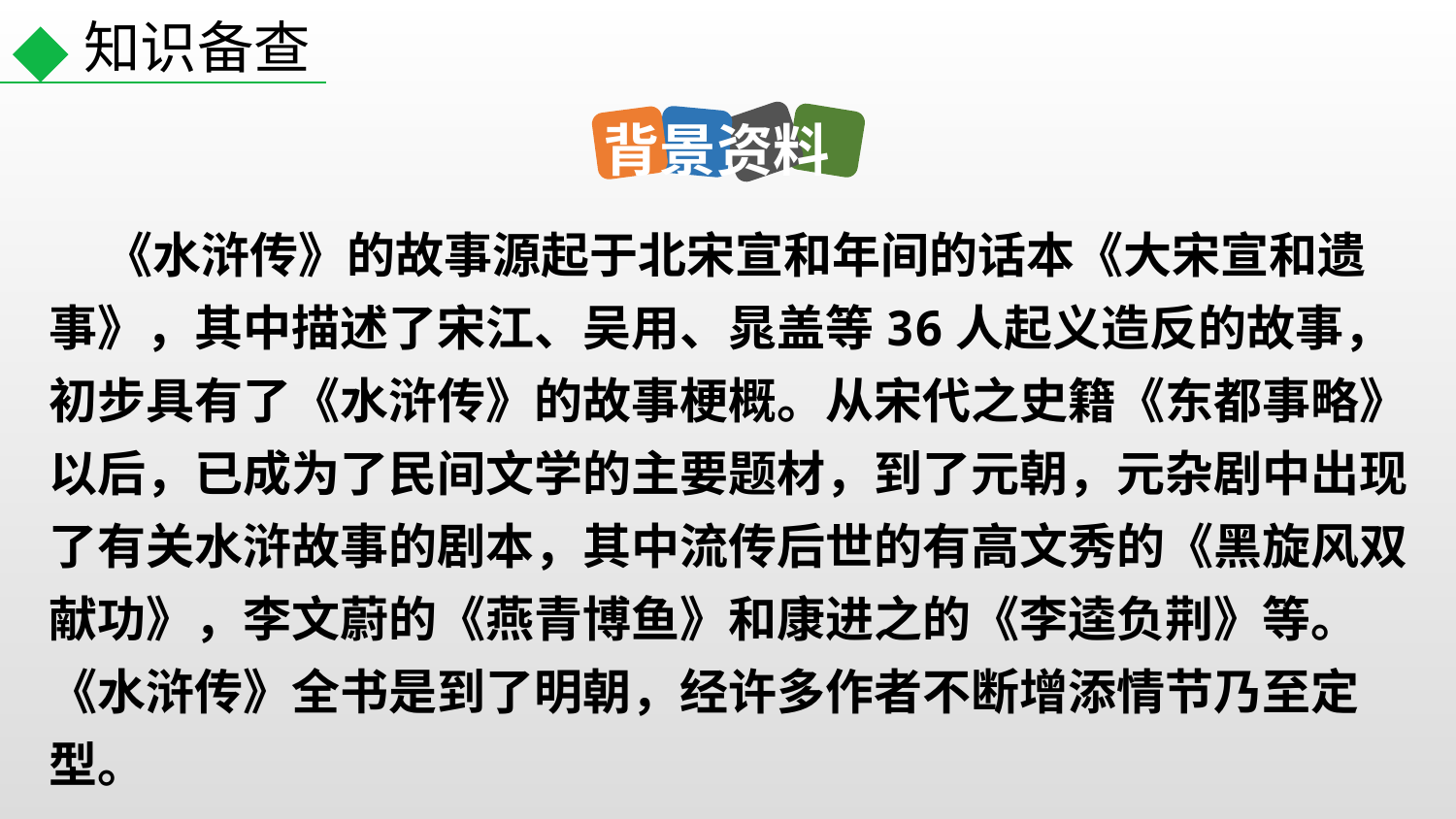

知识备查

背景资料

    《水浒传》的故事源起于北宋宣和年间的话本《大宋宣和遗事》，其中描述了宋江、吴用、晁盖等36人起义造反的故事，初步具有了《水浒传》的故事梗概。从宋代之史籍《东都事略》以后，已成为了民间文学的主要题材，到了元朝，元杂剧中出现了有关水浒故事的剧本，其中流传后世的有高文秀的《黑旋风双献功》，李文蔚的《燕青博鱼》和康进之的《李逵负荆》等。《水浒传》全书是到了明朝，经许多作者不断增添情节乃至定型。